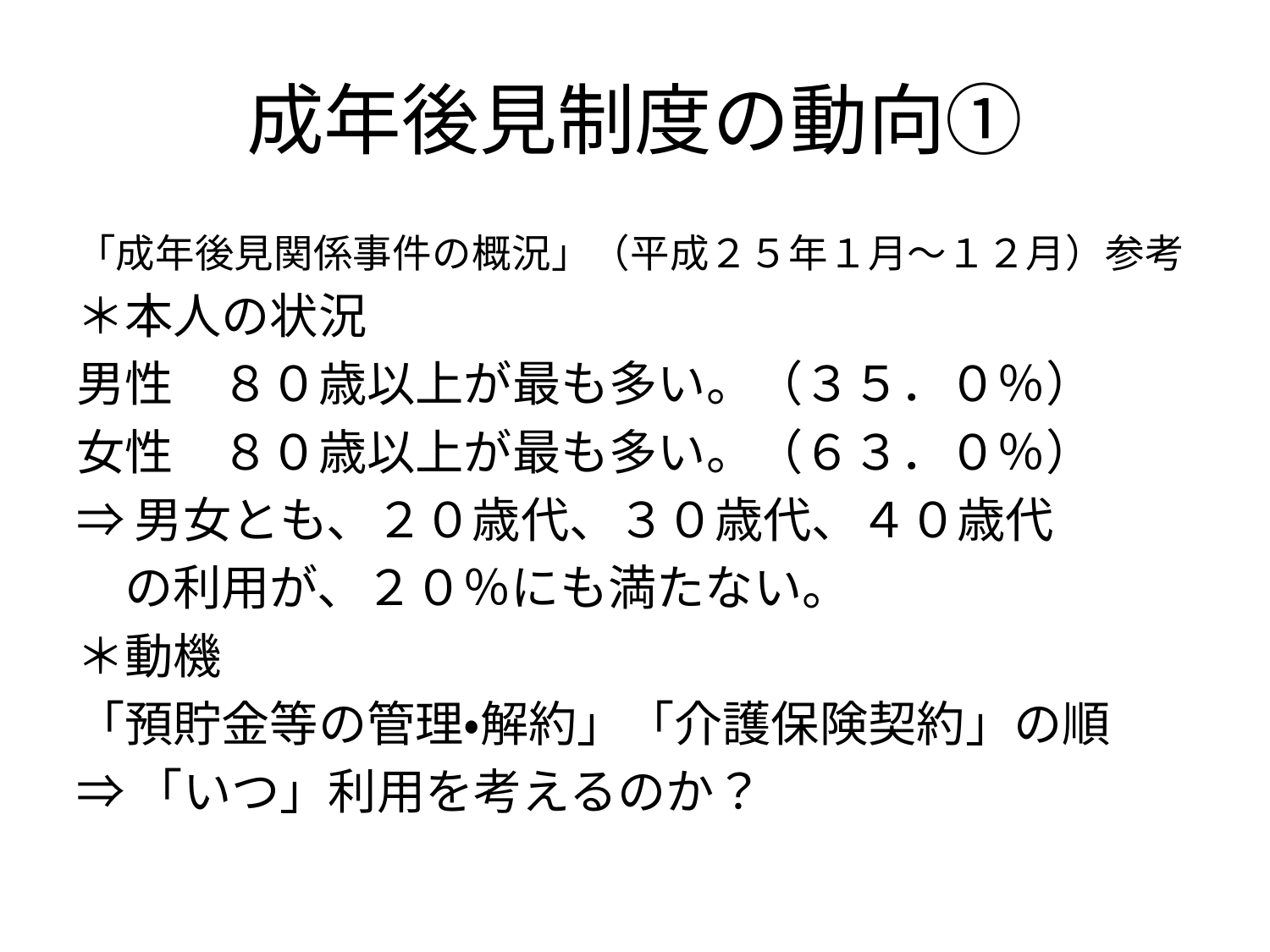

# 成年後見制度の動向①
「成年後見関係事件の概況」（平成２５年１月～１２月）参考
＊本人の状況
男性　８０歳以上が最も多い。（３５．０％）
女性　８０歳以上が最も多い。（６３．０％）
⇒男女とも、２０歳代、３０歳代、４０歳代
　の利用が、２０％にも満たない。
＊動機
「預貯金等の管理・解約」「介護保険契約」の順
⇒「いつ」利用を考えるのか？